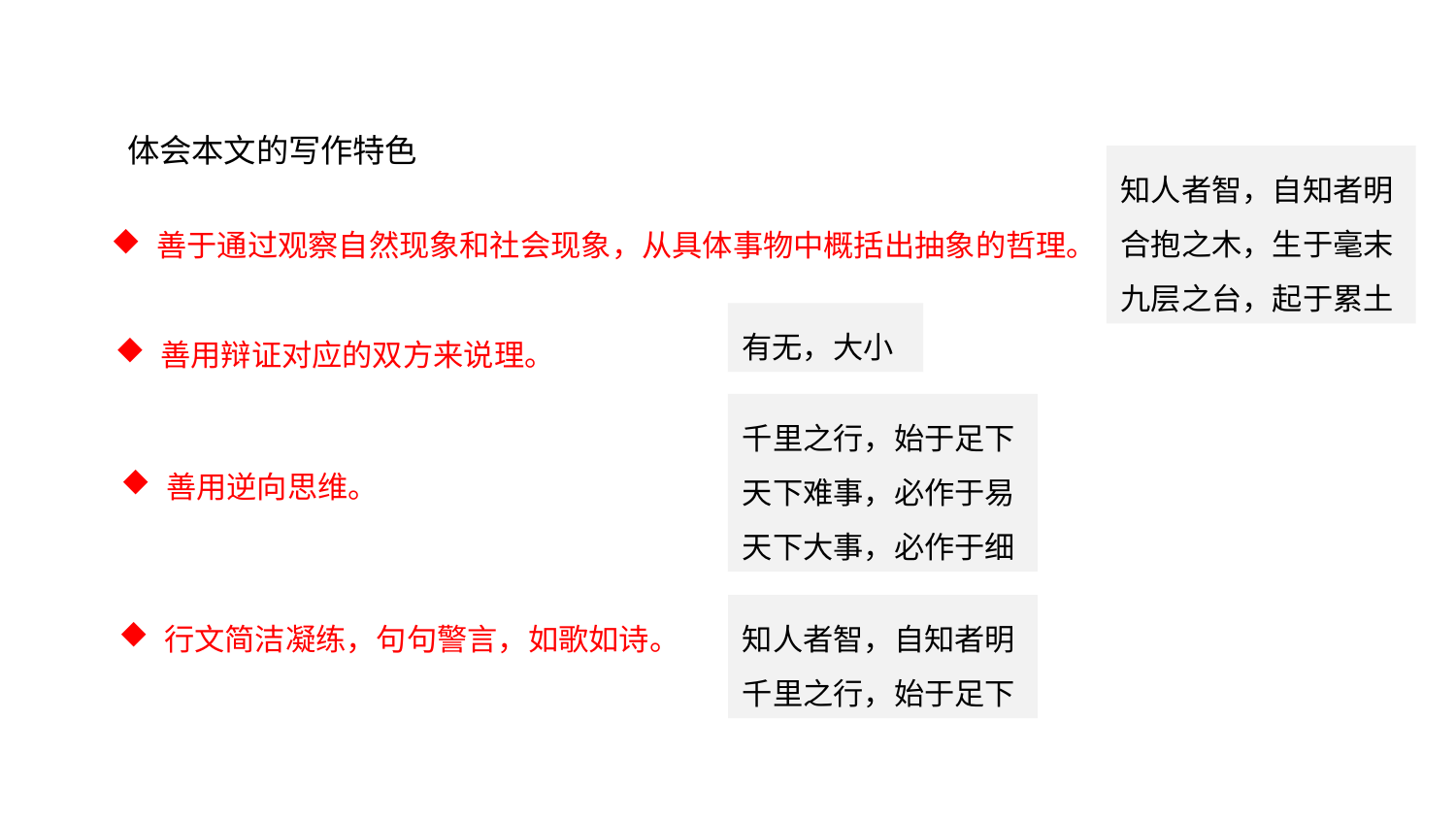

写作特色
 体会本文的写作特色
知人者智，自知者明
合抱之木，生于毫末
九层之台，起于累土
善于通过观察自然现象和社会现象，从具体事物中概括出抽象的哲理。
有无，大小
善用辩证对应的双方来说理。
千里之行，始于足下
天下难事，必作于易
天下大事，必作于细
善用逆向思维。
行文简洁凝练，句句警言，如歌如诗。
知人者智，自知者明
千里之行，始于足下